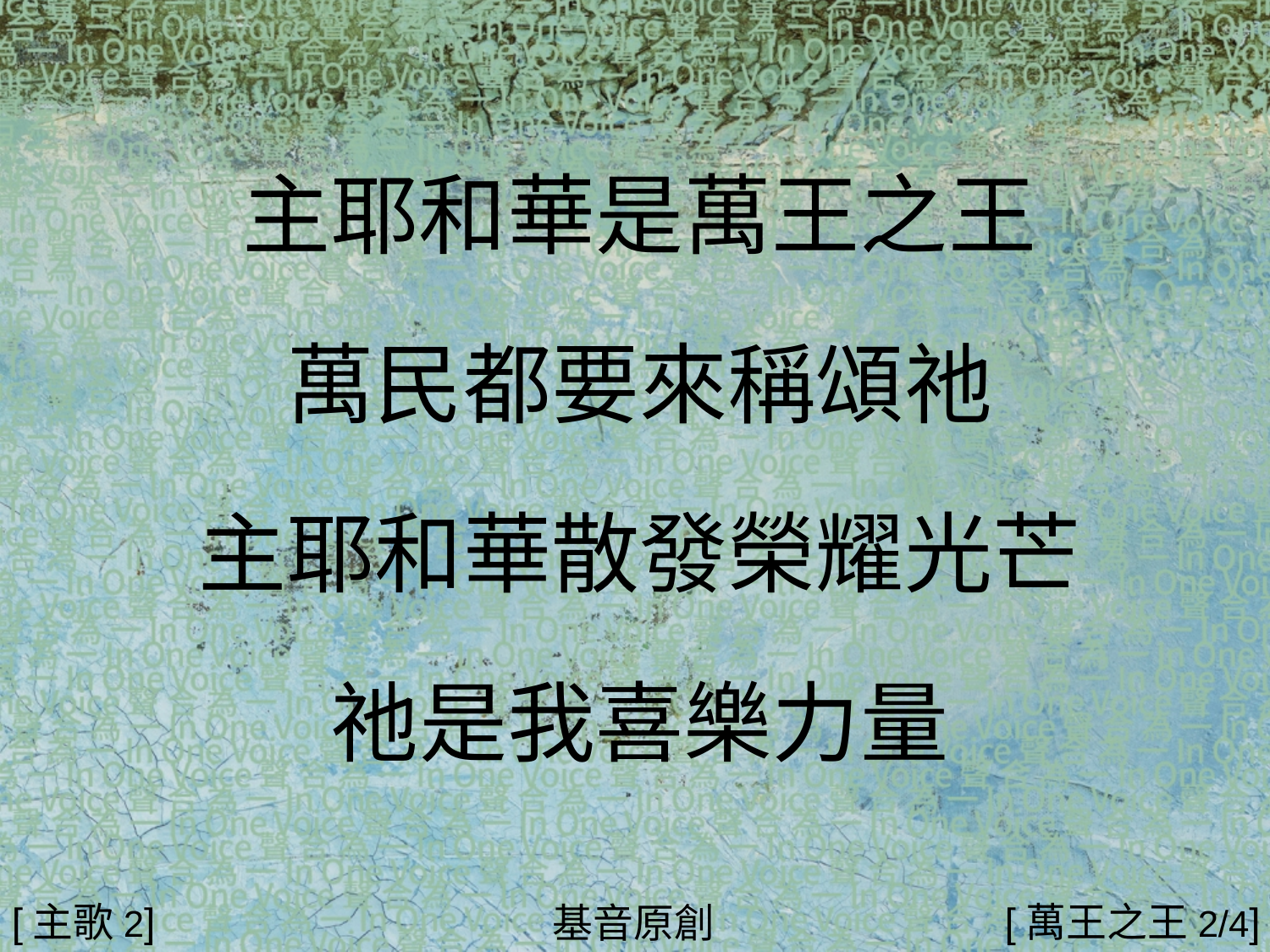

主耶和華是萬王之王

萬民都要來稱頌祂

主耶和華散發榮耀光芒

祂是我喜樂力量

#

[主歌2]
[萬王之王2/4]
基音原創